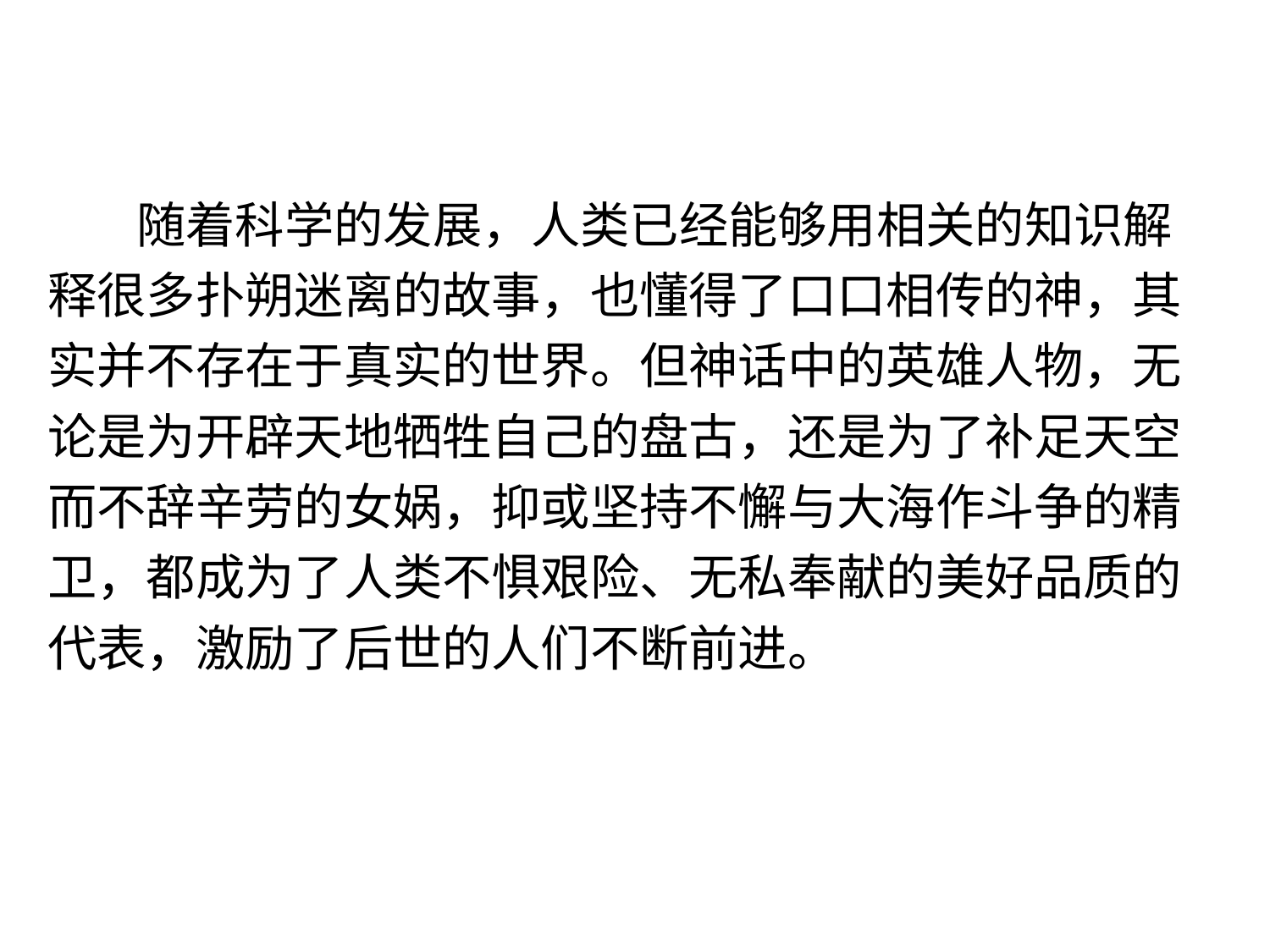

随着科学的发展，人类已经能够用相关的知识解释很多扑朔迷离的故事，也懂得了口口相传的神，其实并不存在于真实的世界。但神话中的英雄人物，无论是为开辟天地牺牲自己的盘古，还是为了补足天空而不辞辛劳的女娲，抑或坚持不懈与大海作斗争的精卫，都成为了人类不惧艰险、无私奉献的美好品质的代表，激励了后世的人们不断前进。